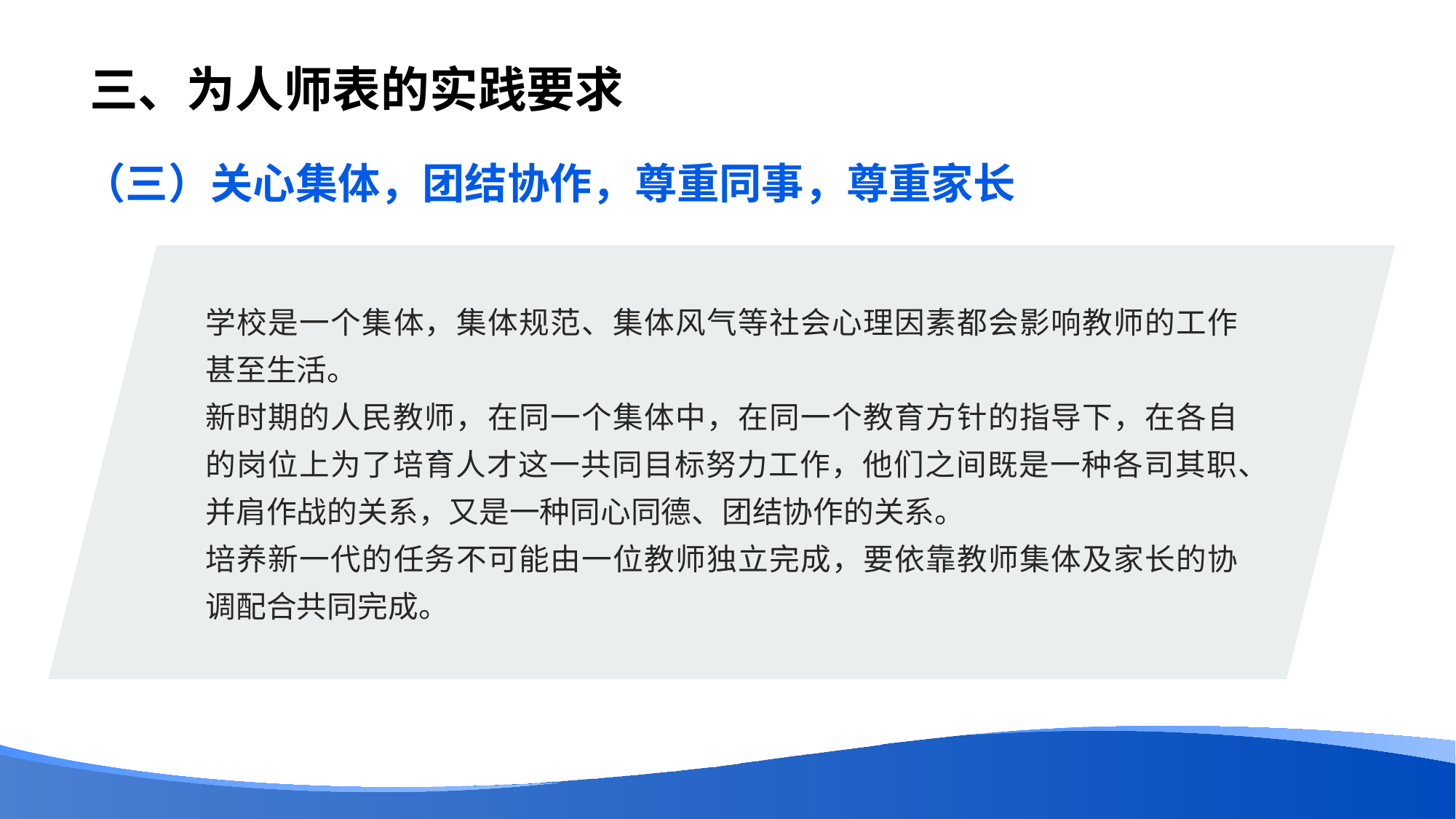

# 三、为人师表的实践要求
（三）关心集体，团结协作，尊重同事，尊重家长
学校是一个集体，集体规范、集体风气等社会心理因素都会影响教师的工作甚至生活。
新时期的人民教师，在同一个集体中，在同一个教育方针的指导下，在各自的岗位上为了培育人才这一共同目标努力工作，他们之间既是一种各司其职、并肩作战的关系，又是一种同心同德、团结协作的关系。
培养新一代的任务不可能由一位教师独立完成，要依靠教师集体及家长的协调配合共同完成。